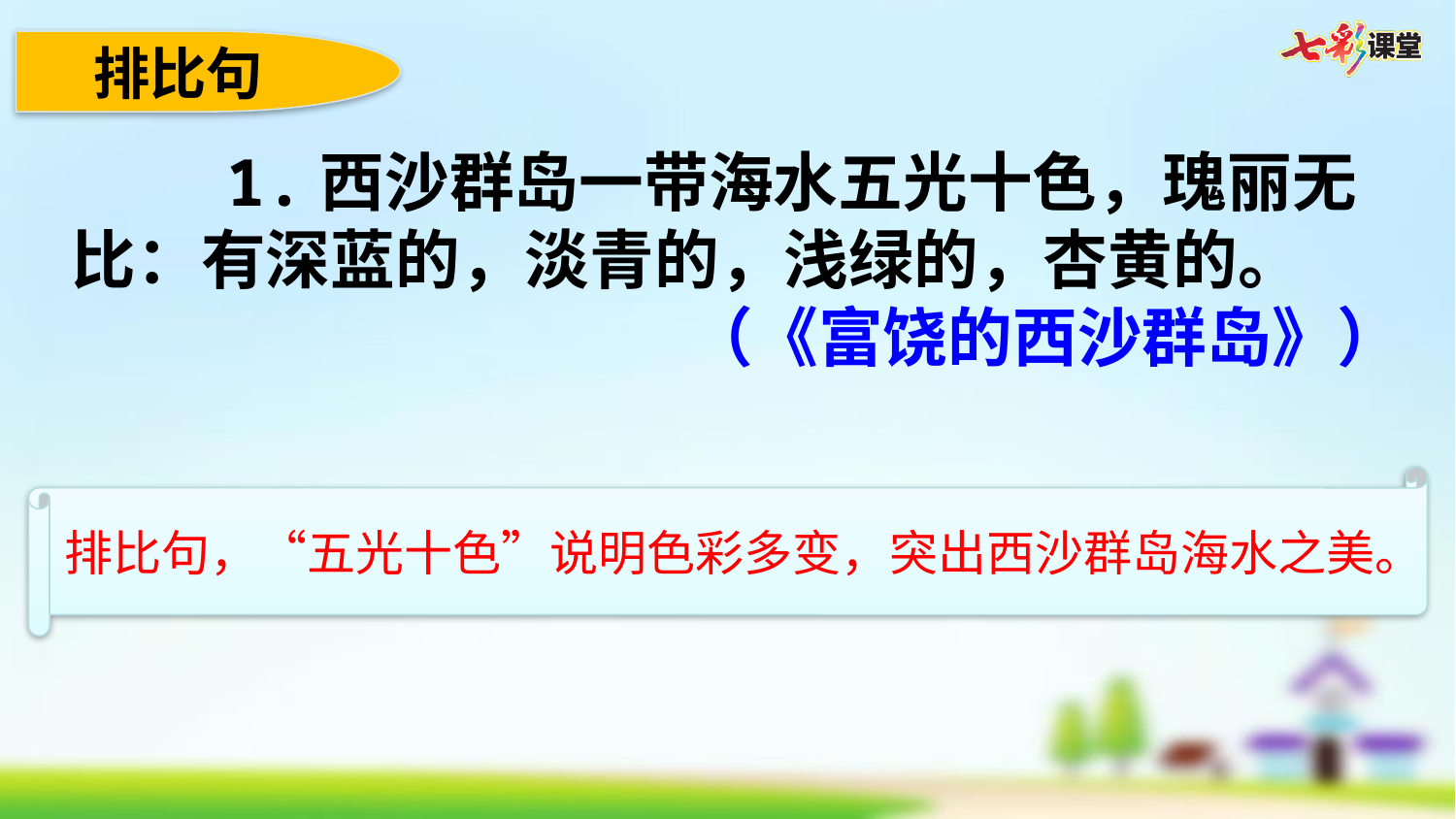

排比句
    1.西沙群岛一带海水五光十色，瑰丽无比：有深蓝的，淡青的，浅绿的，杏黄的。
（《富饶的西沙群岛》）
排比句，“五光十色”说明色彩多变，突出西沙群岛海水之美。